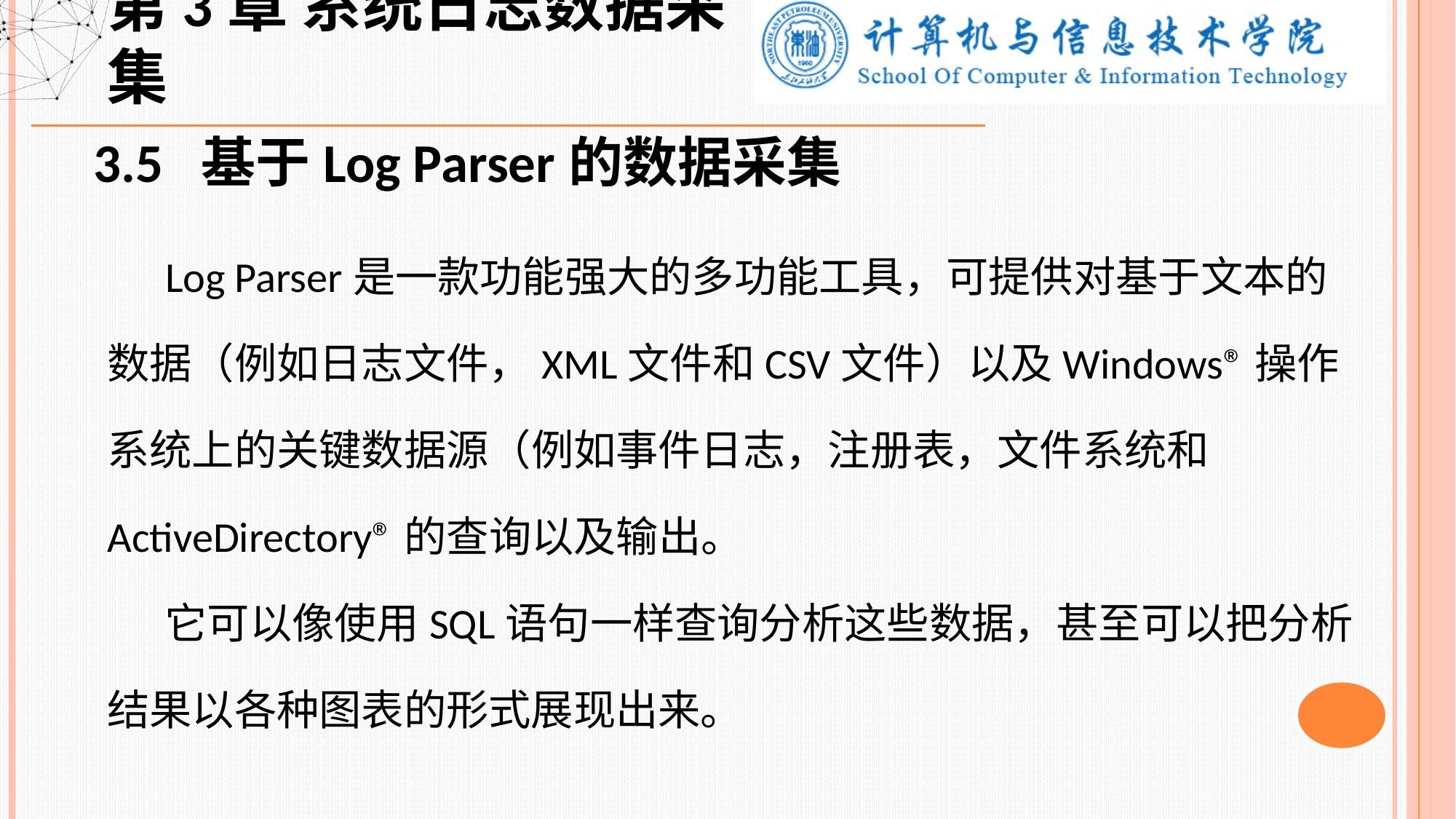

第3章 系统日志数据采集
3.5  基于Log Parser的数据采集

      Log Parser是一款功能强大的多功能工具，可提供对基于文本的数据（例如日志文件，XML文件和CSV文件）以及Windows®操作系统上的关键数据源（例如事件日志，注册表，文件系统和ActiveDirectory®的查询以及输出。
     它可以像使用SQL语句一样查询分析这些数据，甚至可以把分析结果以各种图表的形式展现出来。